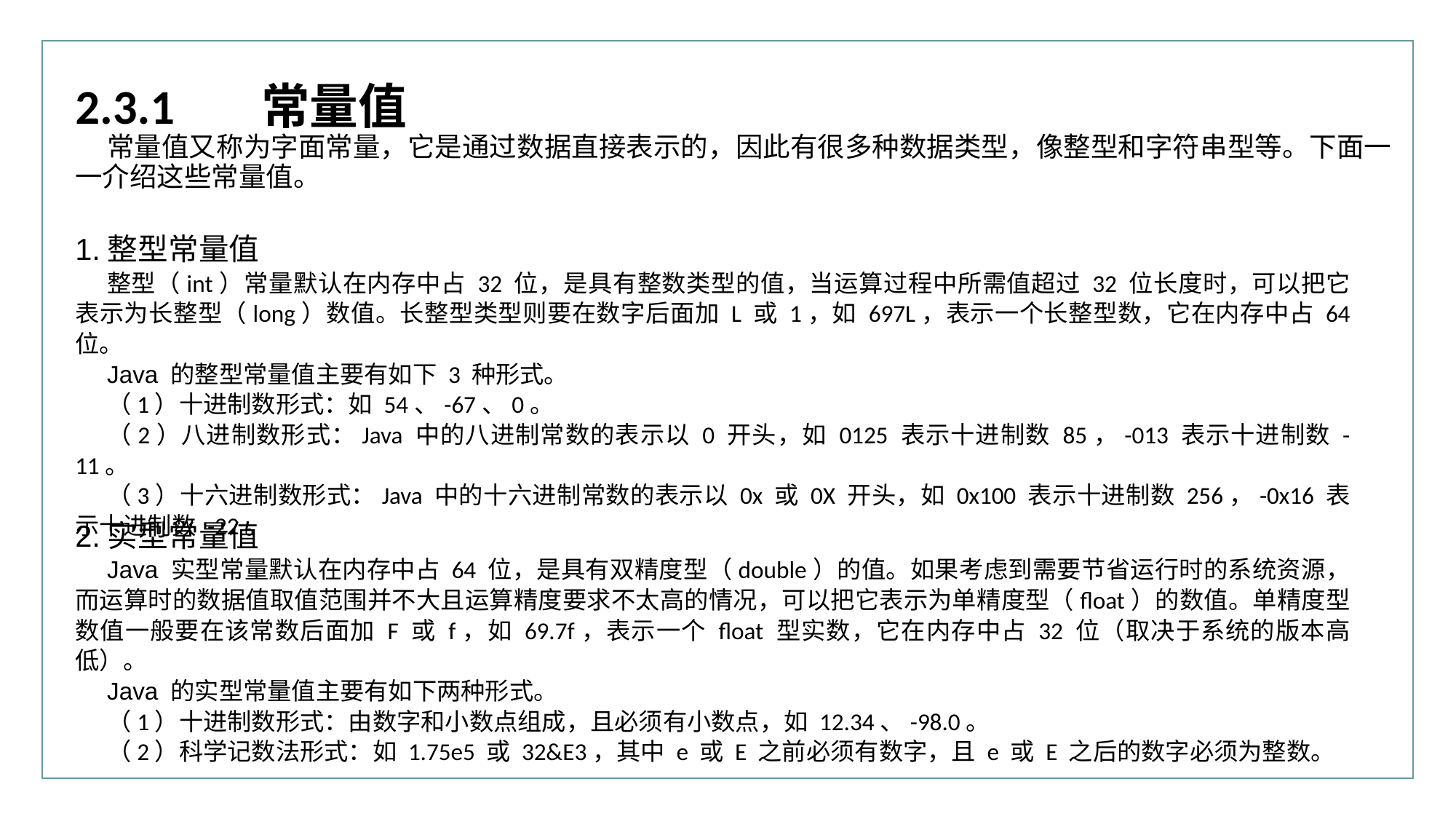

2.3.1	 常量值

常量值又称为字面常量，它是通过数据直接表示的，因此有很多种数据类型，像整型和字符串型等。下面一一介绍这些常量值。
1.整型常量值
整型（int）常量默认在内存中占 32 位，是具有整数类型的值，当运算过程中所需值超过 32 位长度时，可以把它表示为长整型（long）数值。长整型类型则要在数字后面加 L 或 1，如 697L，表示一个长整型数，它在内存中占 64 位。
Java 的整型常量值主要有如下 3 种形式。
（1）十进制数形式：如 54、-67、0。
（2）八进制数形式：Java 中的八进制常数的表示以 0 开头，如 0125 表示十进制数 85，-013 表示十进制数 -11。
（3）十六进制数形式：Java 中的十六进制常数的表示以 0x 或 0X 开头，如 0x100 表示十进制数 256，-0x16 表示十进制数 -22。
2.实型常量值
Java 实型常量默认在内存中占 64 位，是具有双精度型（double）的值。如果考虑到需要节省运行时的系统资源，而运算时的数据值取值范围并不大且运算精度要求不太高的情况，可以把它表示为单精度型（float）的数值。单精度型数值一般要在该常数后面加 F 或 f，如 69.7f，表示一个 float 型实数，它在内存中占 32 位（取决于系统的版本高低）。
Java 的实型常量值主要有如下两种形式。
（1）十进制数形式：由数字和小数点组成，且必须有小数点，如 12.34、-98.0。
（2）科学记数法形式：如 1.75e5 或 32&E3，其中 e 或 E 之前必须有数字，且 e 或 E 之后的数字必须为整数。